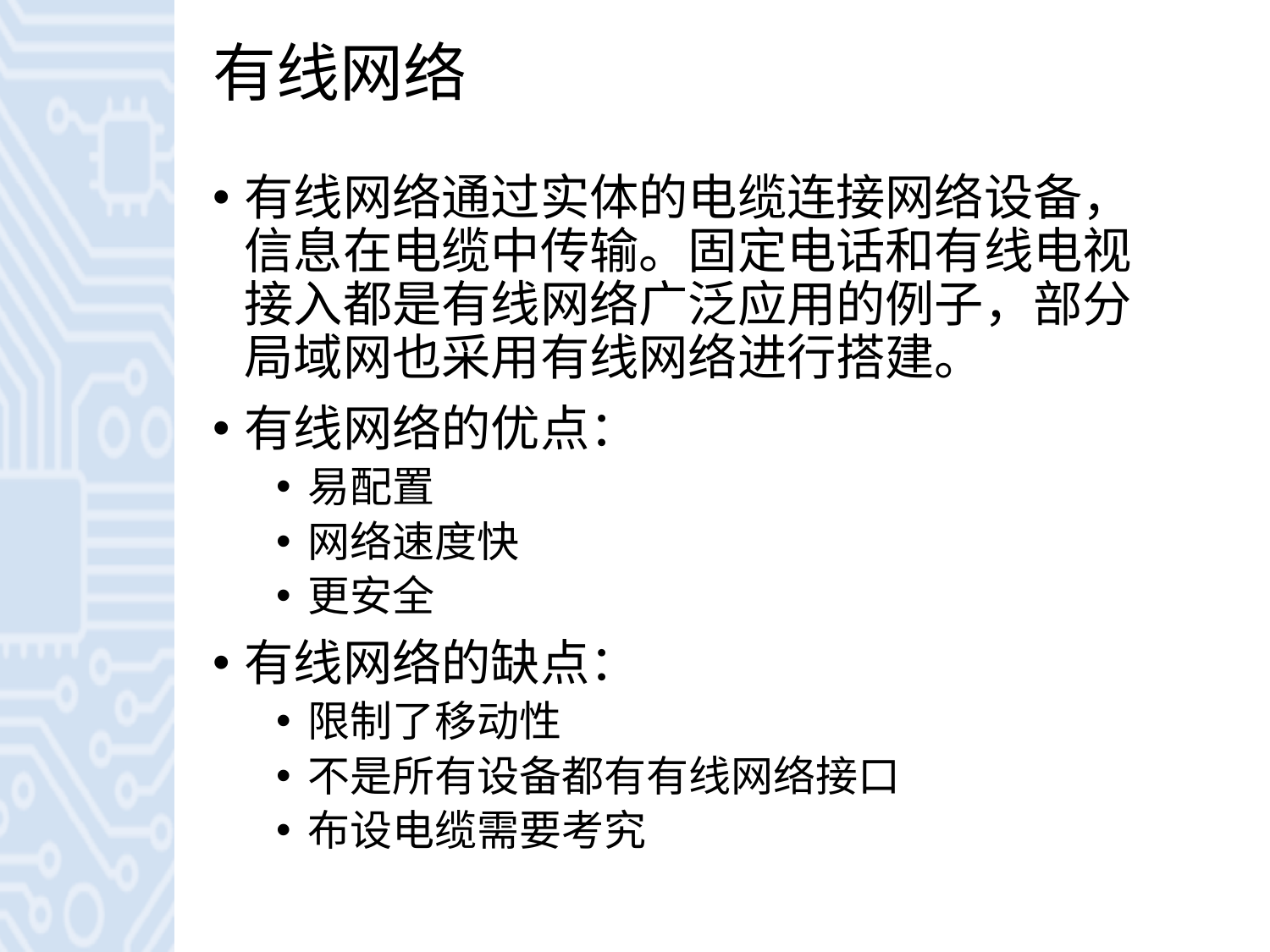

# 有线网络
有线网络通过实体的电缆连接网络设备，信息在电缆中传输。固定电话和有线电视接入都是有线网络广泛应用的例子，部分局域网也采用有线网络进行搭建。
有线网络的优点：
易配置
网络速度快
更安全
有线网络的缺点：
限制了移动性
不是所有设备都有有线网络接口
布设电缆需要考究